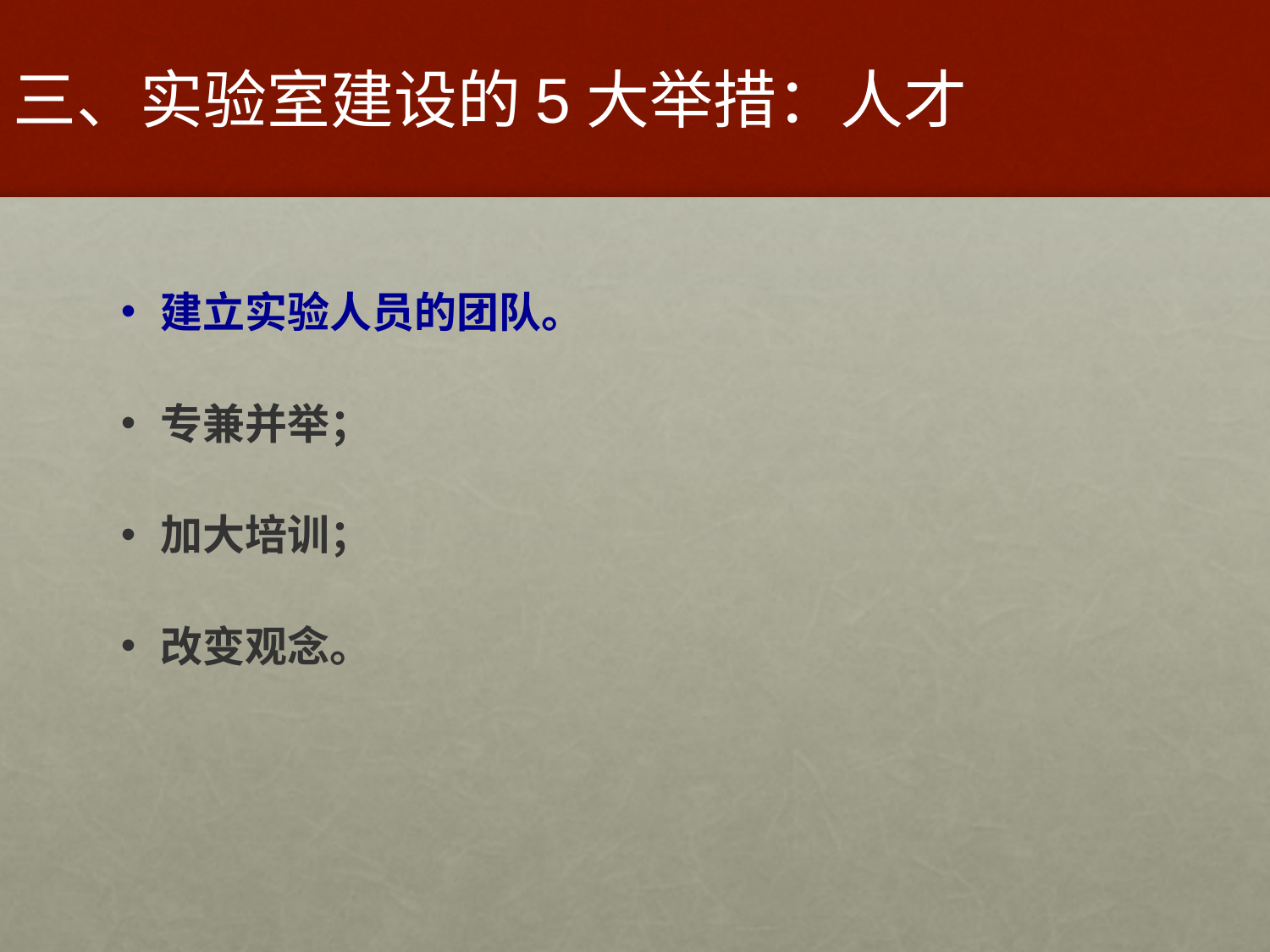

# 三、实验室建设的5大举措：人才
建立实验人员的团队。
专兼并举；
加大培训；
改变观念。